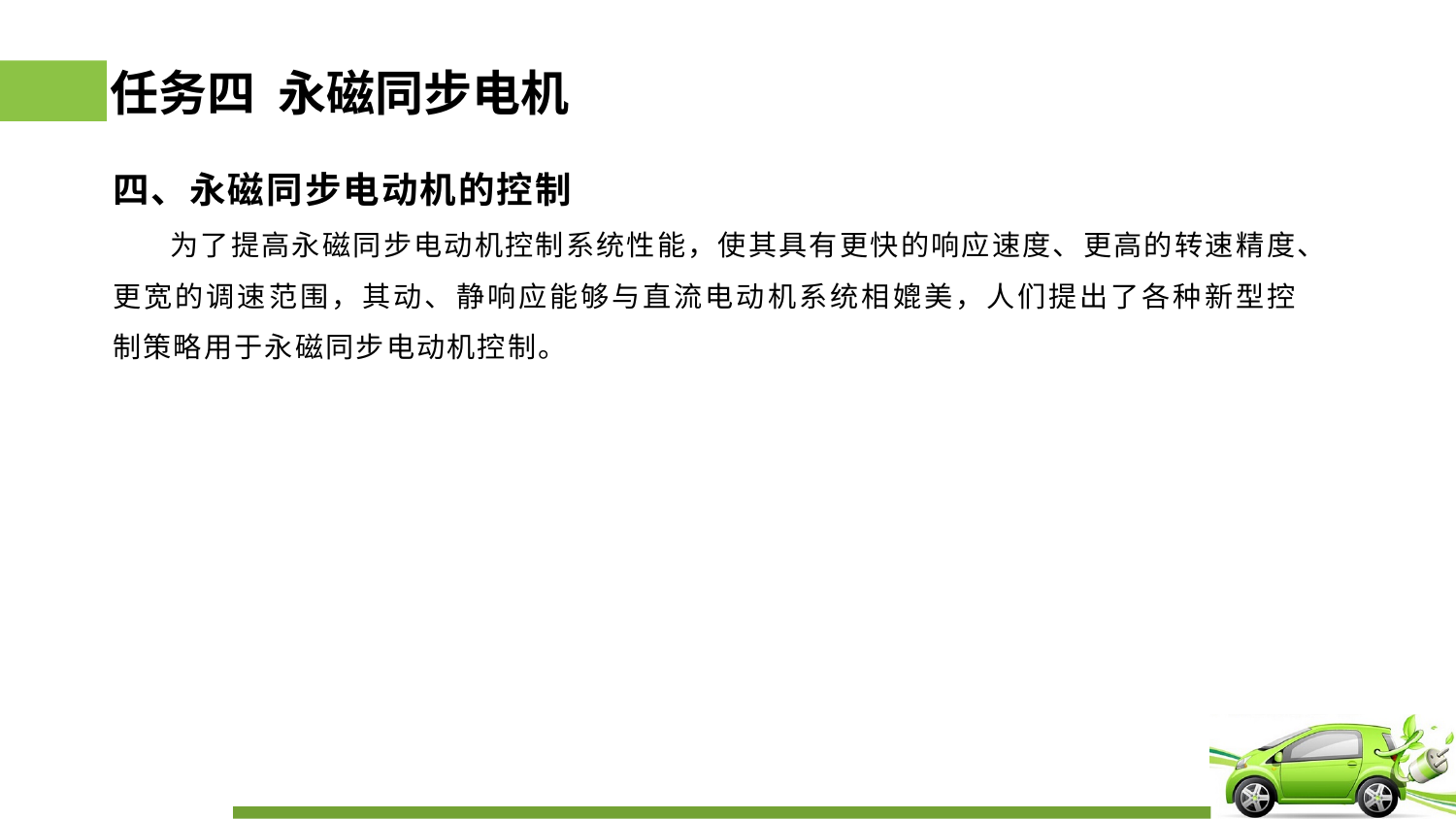

# 任务四  永磁同步电机
四、永磁同步电动机的控制
      为了提高永磁同步电动机控制系统性能，使其具有更快的响应速度、更高的转速精度、更宽的调速范围，其动、静响应能够与直流电动机系统相媲美，人们提出了各种新型控制策略用于永磁同步电动机控制。